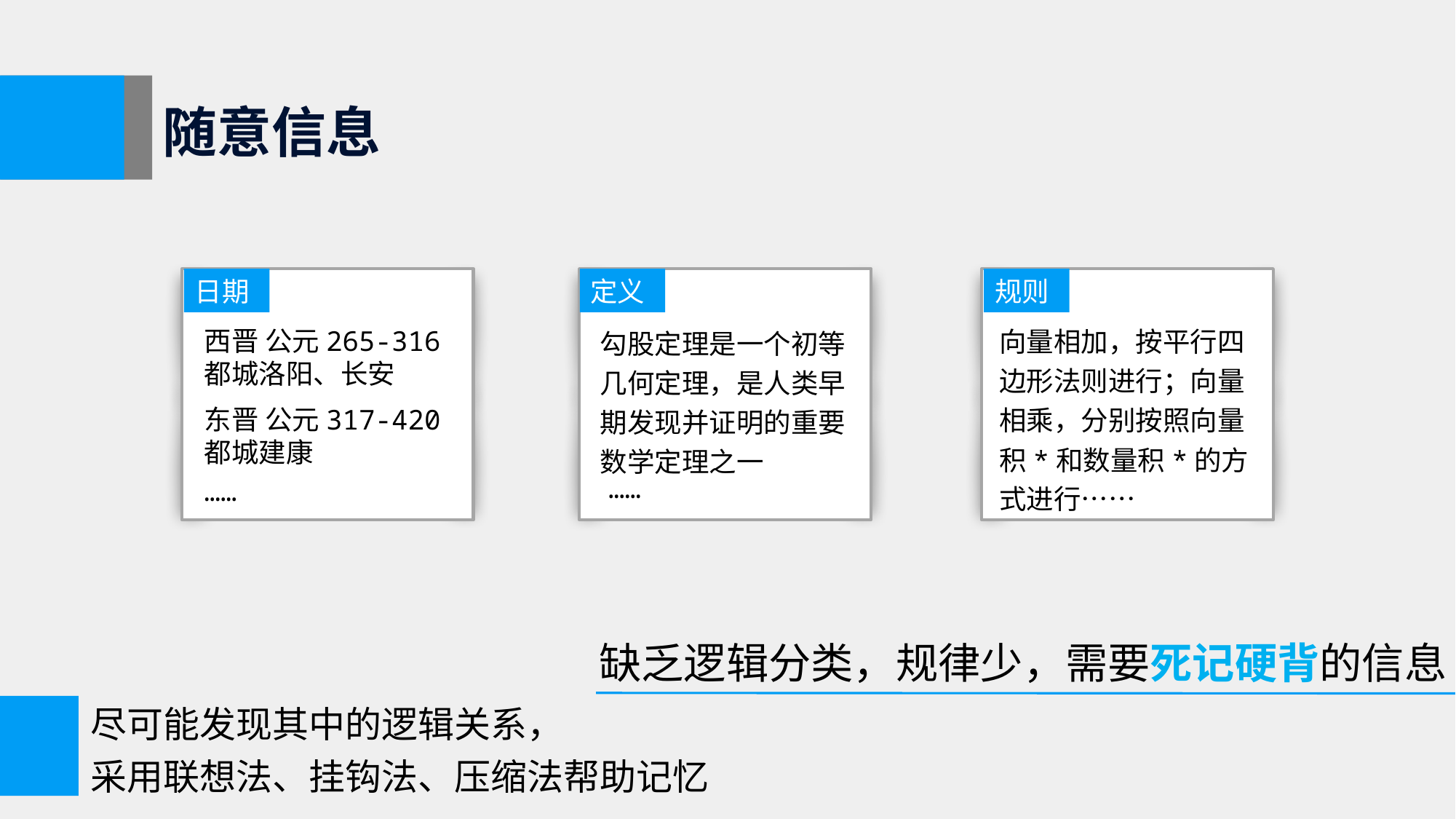

随意信息

日期

西晋 公元265-316
都城洛阳、长安
东晋 公元317-420
都城建康
……

定义

勾股定理是一个初等几何定理，是人类早期发现并证明的重要数学定理之一
……

规则

向量相加，按平行四边形法则进行；向量相乘，分别按照向量积*和数量积*的方式进行……
缺乏逻辑分类，规律少，需要死记硬背的信息
尽可能发现其中的逻辑关系，
采用联想法、挂钩法、压缩法帮助记忆